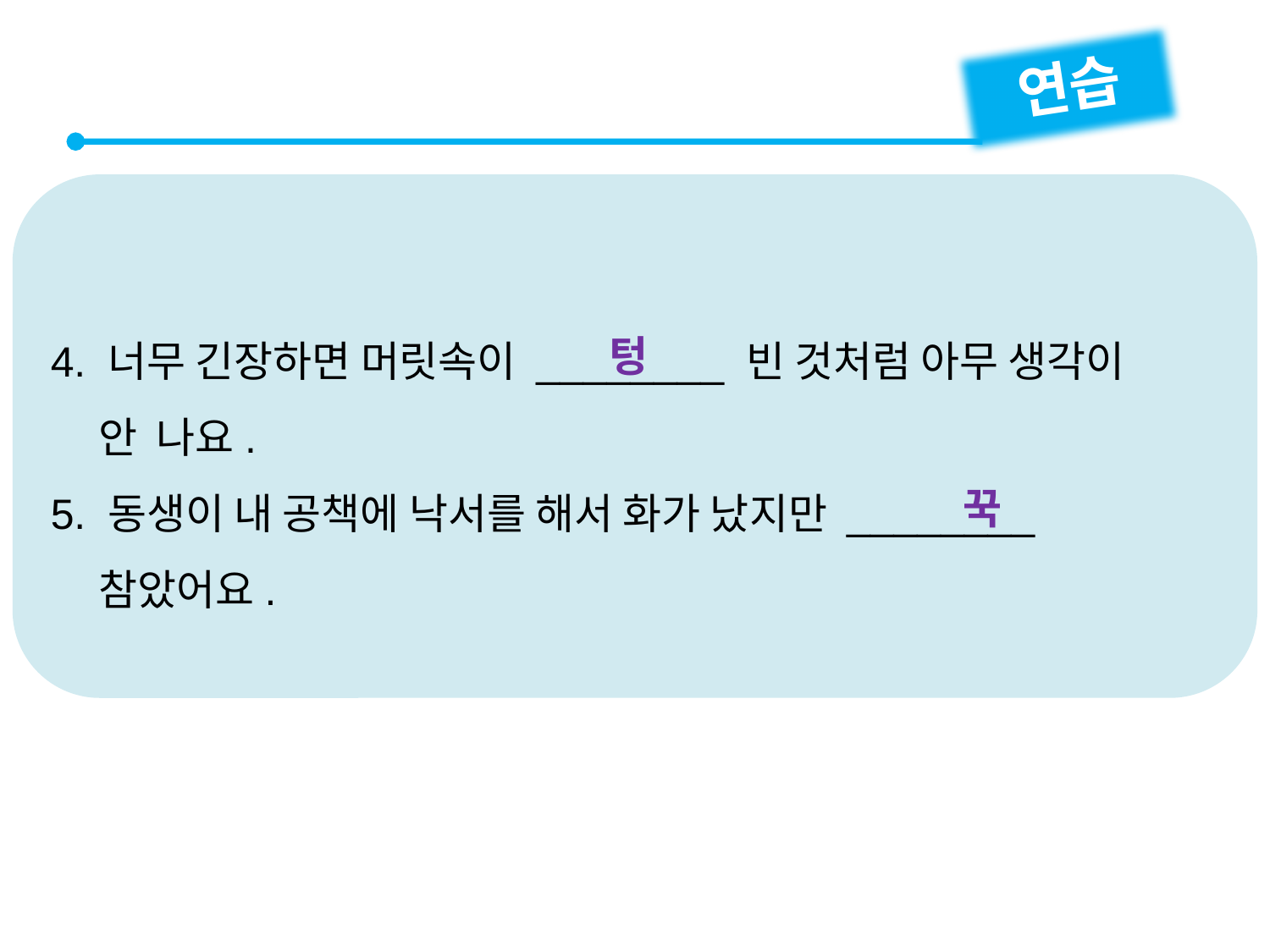

연습

4. 너무 긴장하면 머릿속이 ________ 빈 것처럼 아무 생각이
    안  나요.
5. 동생이 내 공책에 낙서를 해서 화가 났지만 ________
    참았어요.

텅
꾹